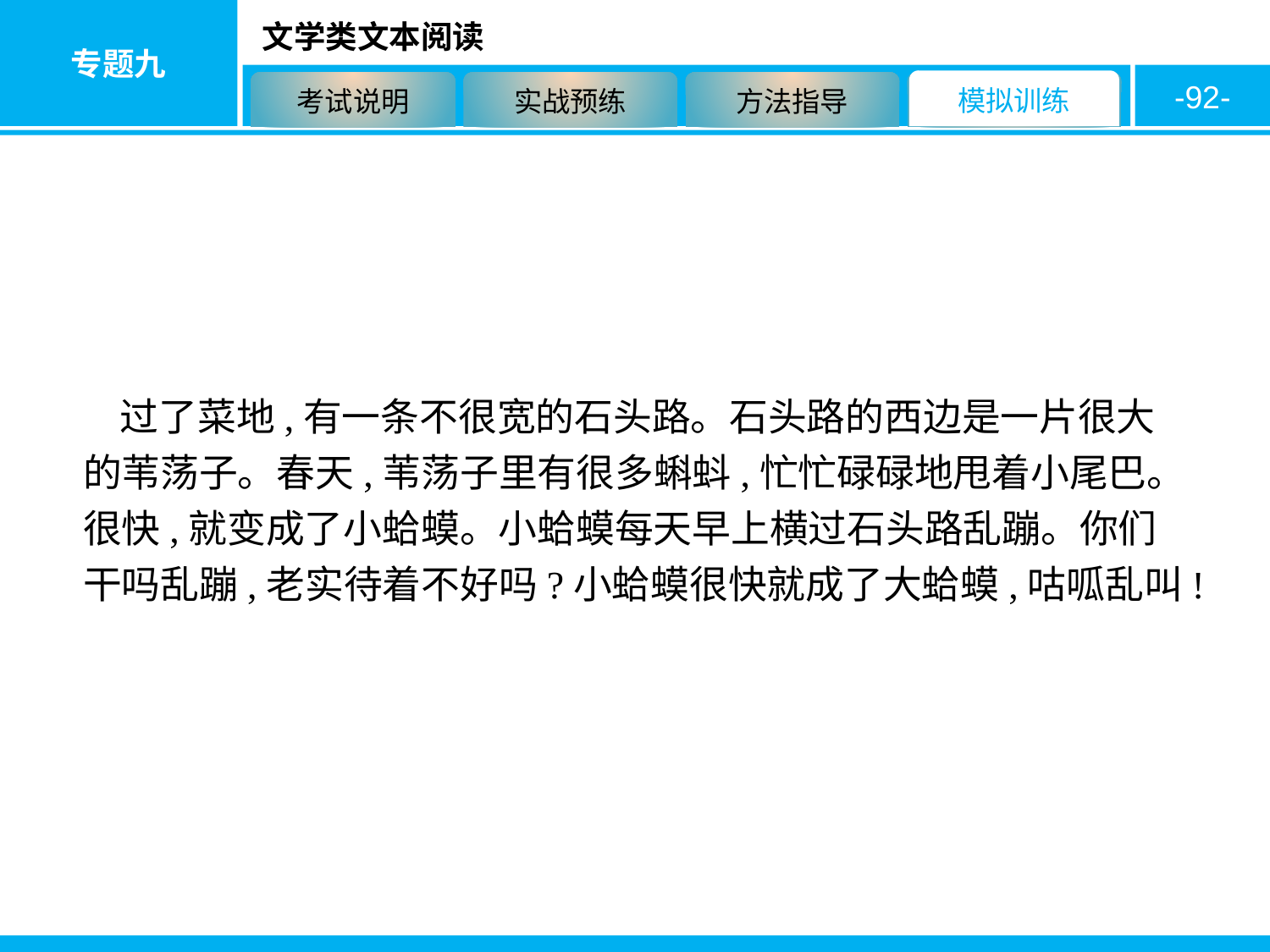

-92-
过了菜地,有一条不很宽的石头路。石头路的西边是一片很大的苇荡子。春天,苇荡子里有很多蝌蚪,忙忙碌碌地甩着小尾巴。很快,就变成了小蛤蟆。小蛤蟆每天早上横过石头路乱蹦。你们干吗乱蹦,老实待着不好吗?小蛤蟆很快就成了大蛤蟆,咕呱乱叫!